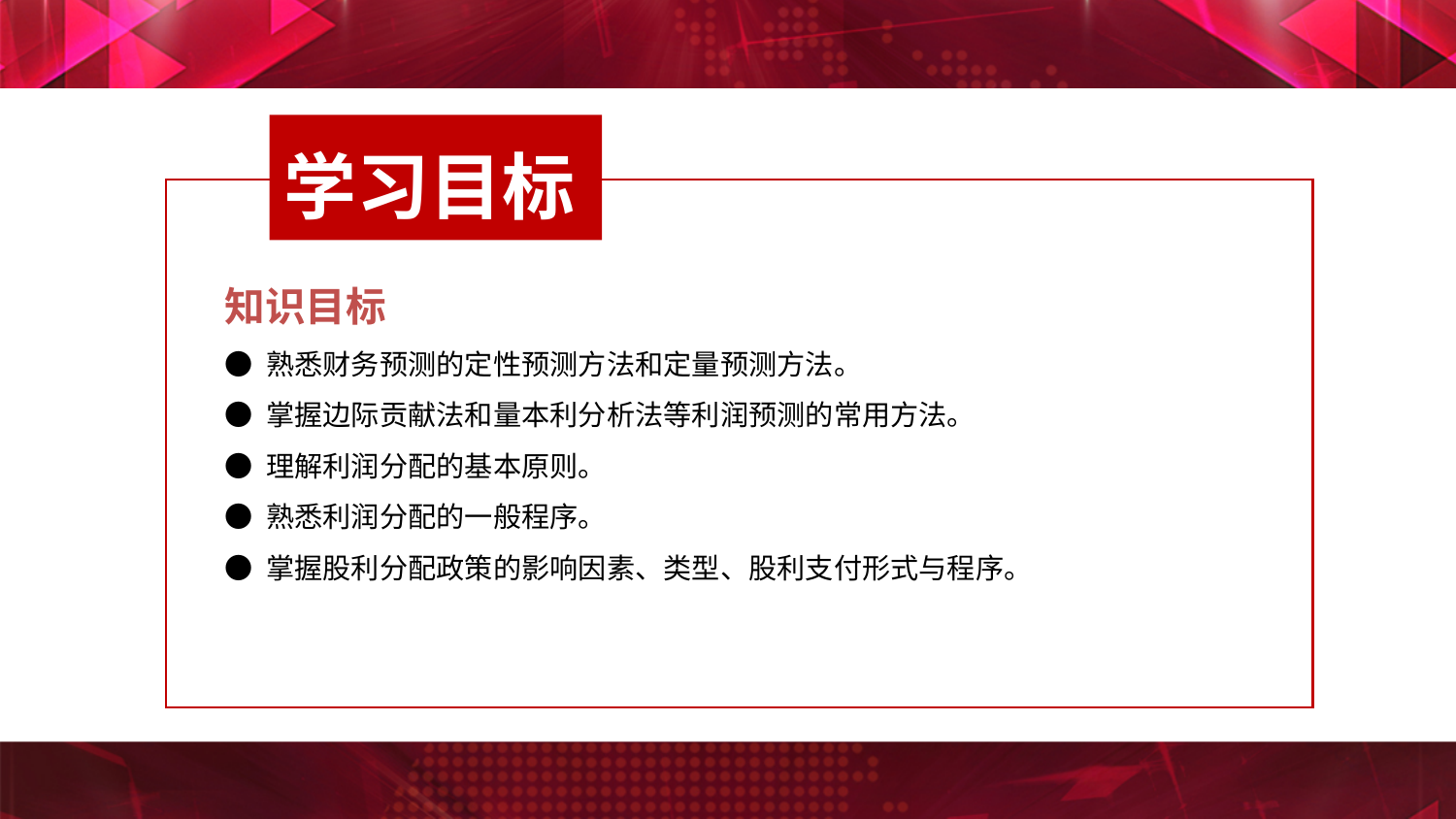

学习目标

知识目标
● 熟悉财务预测的定性预测方法和定量预测方法。
● 掌握边际贡献法和量本利分析法等利润预测的常用方法。
● 理解利润分配的基本原则。
● 熟悉利润分配的一般程序。
● 掌握股利分配政策的影响因素、类型、股利支付形式与程序。